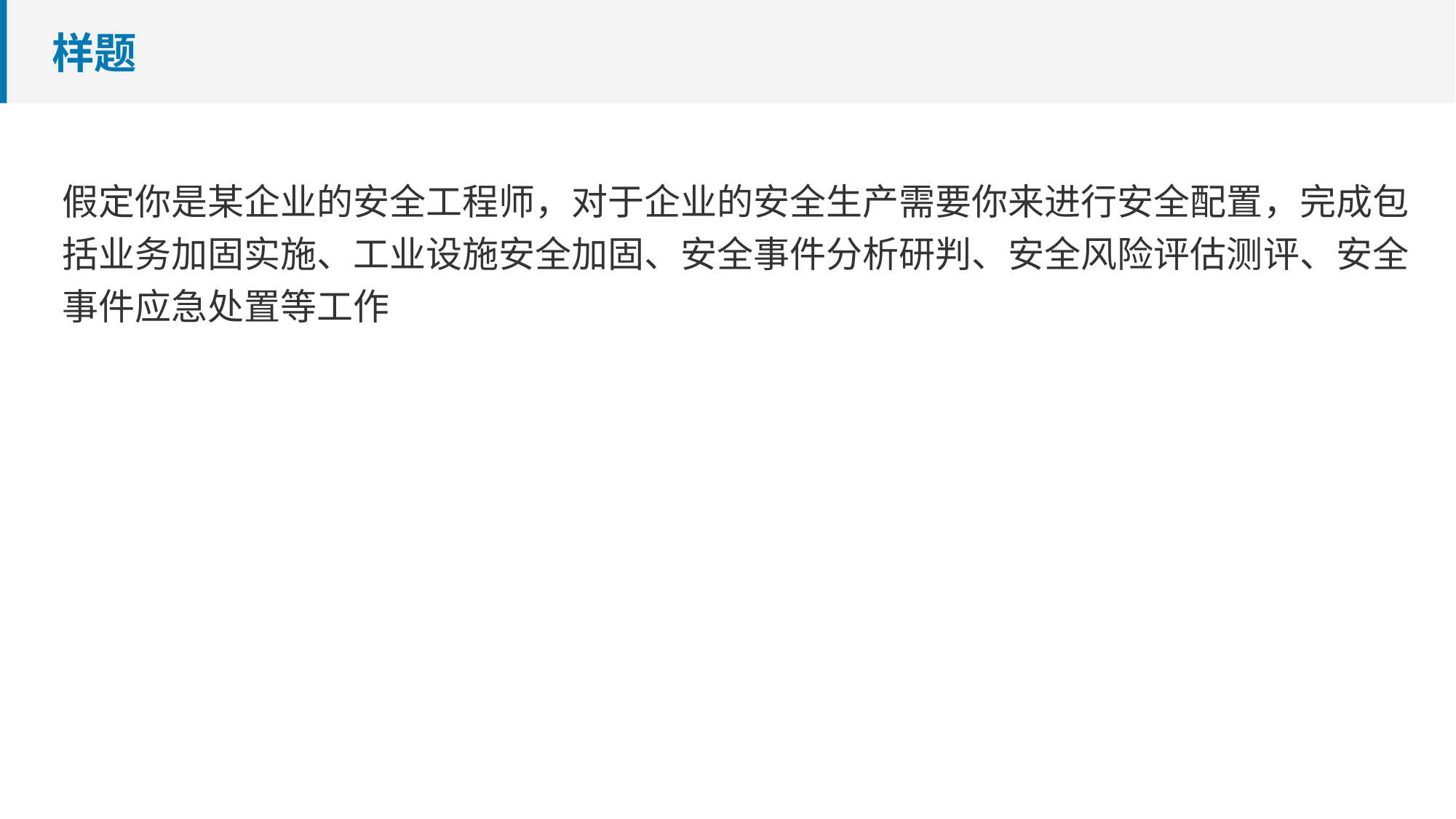

# 样题
假定你是某企业的安全工程师，对于企业的安全生产需要你来进行安全配置，完成包括业务加固实施、工业设施安全加固、安全事件分析研判、安全风险评估测评、安全事件应急处置等工作